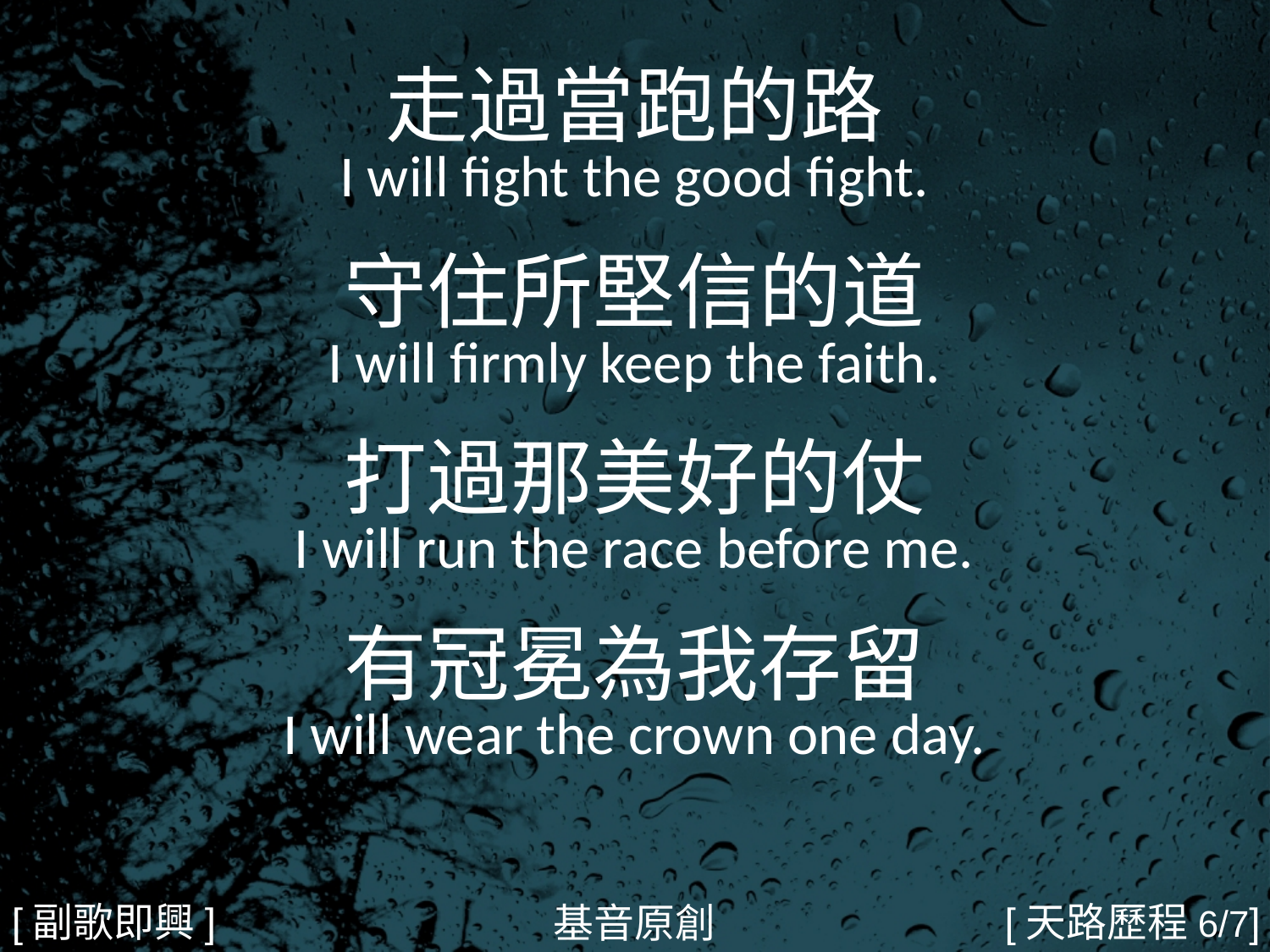

走過當跑的路
I will fight the good fight.

守住所堅信的道
I will firmly keep the faith.

打過那美好的仗
I will run the race before me.

有冠冕為我存留
I will wear the crown one day.

#

[副歌即興]
[天路歷程6/7]
基音原創